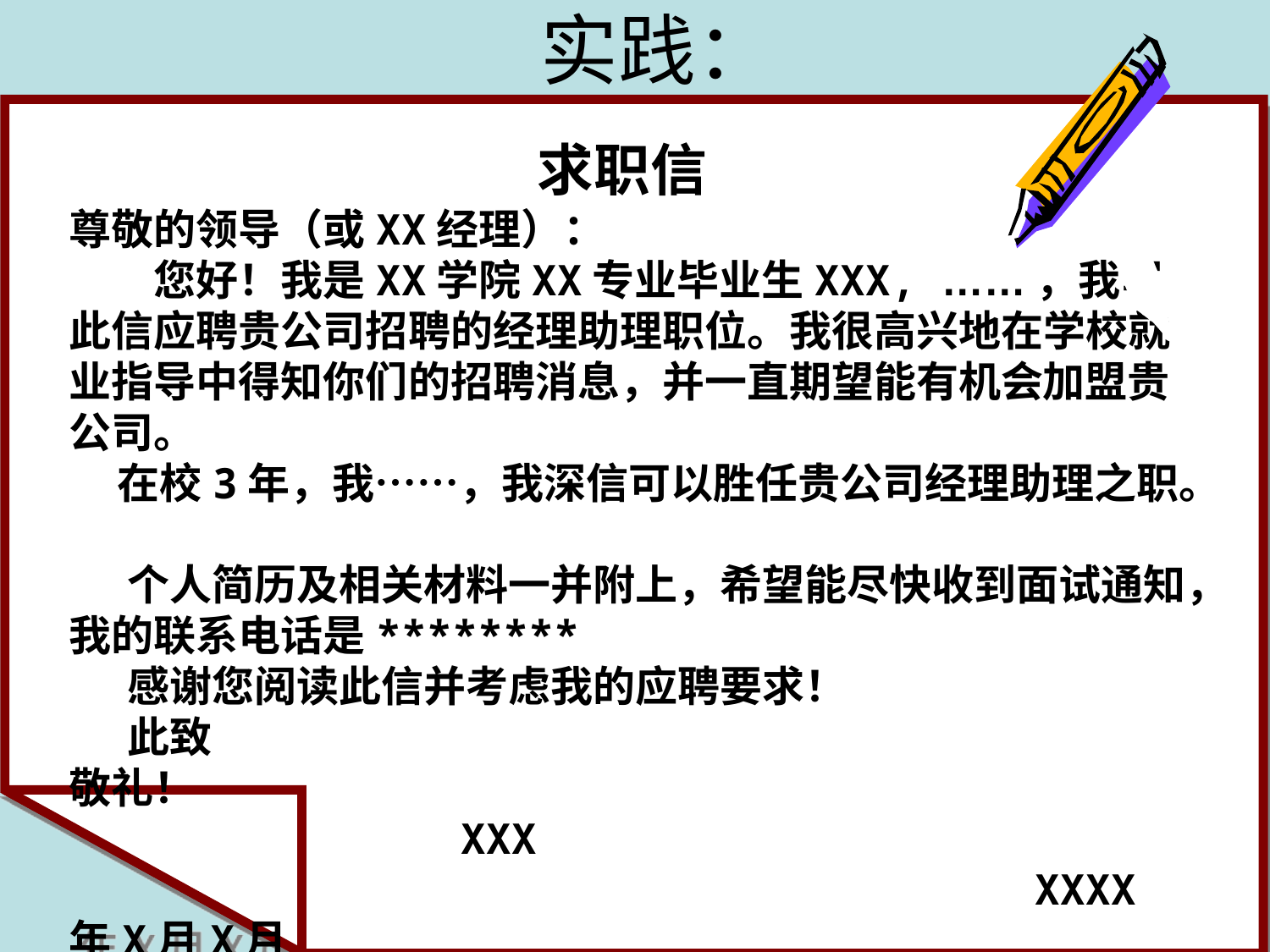

实践：

求职信
尊敬的领导（或XX经理）：
　　您好！我是XX学院XX专业毕业生XXX, ……，我写此信应聘贵公司招聘的经理助理职位。我很高兴地在学校就业指导中得知你们的招聘消息，并一直期望能有机会加盟贵公司。
    在校3年，我……，我深信可以胜任贵公司经理助理之职。
     个人简历及相关材料一并附上，希望能尽快收到面试通知，我的联系电话是********
     感谢您阅读此信并考虑我的应聘要求！
     此致
敬礼！
                                        XXX
                                      XXXX年X月X月